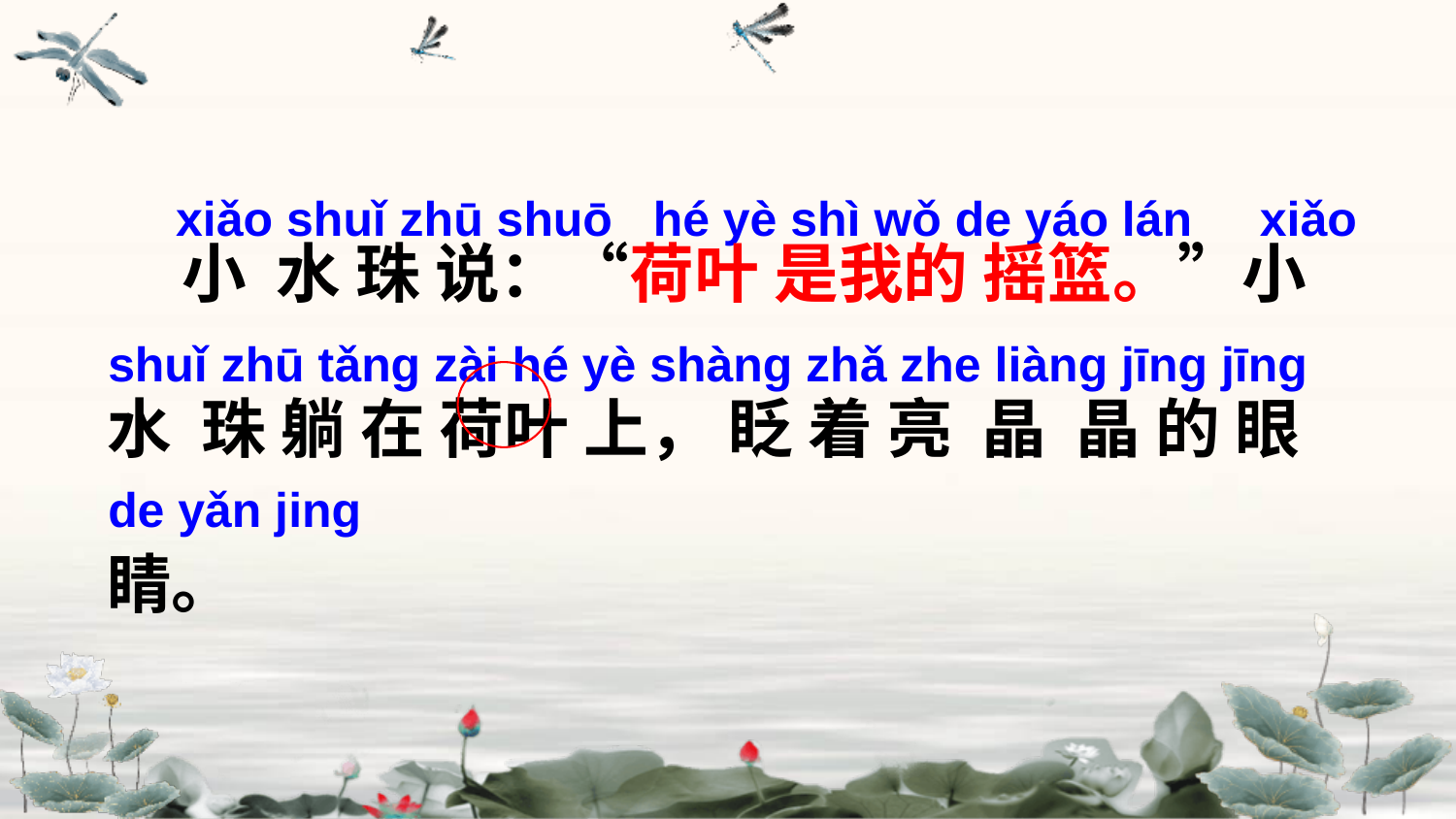

xiǎo shuǐ zhū shuō   hé yè shì wǒ de yáo lán     xiǎo shuǐ zhū tǎnɡ zài hé yè shànɡ zhǎ zhe liànɡ jīnɡ jīnɡ de yǎn jinɡ
    小  水 珠 说：“荷叶 是我的 摇篮。”小  水  珠 躺 在 荷叶 上， 眨 着 亮  晶  晶 的 眼 睛。